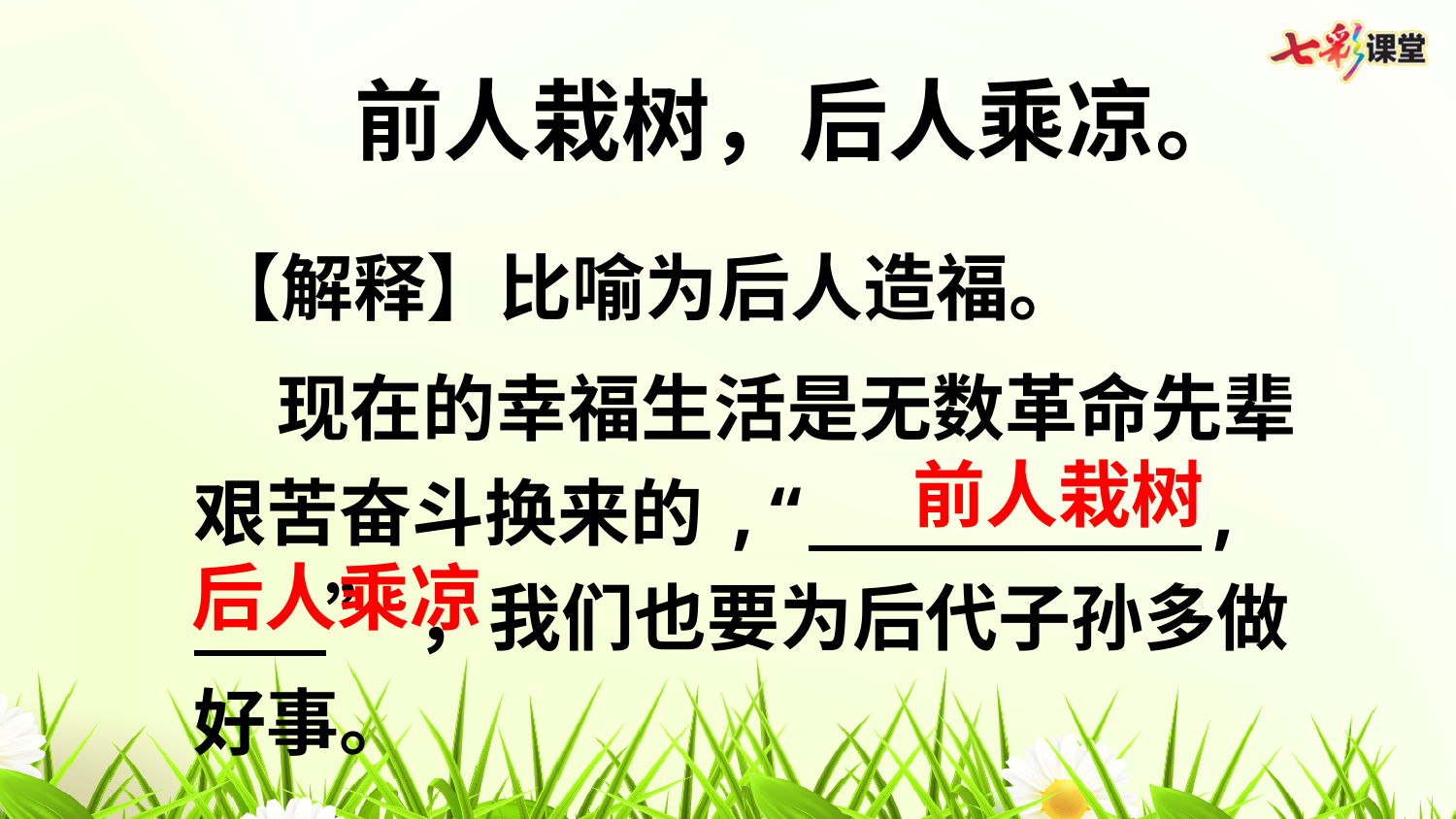

前人栽树，后人乘凉。
    【解释】比喻为后人造福。
    现在的幸福生活是无数革命先辈艰苦奋斗换来的,“         ,
        ”，我们也要为后代子孙多做好事。
前人栽树
后人乘凉